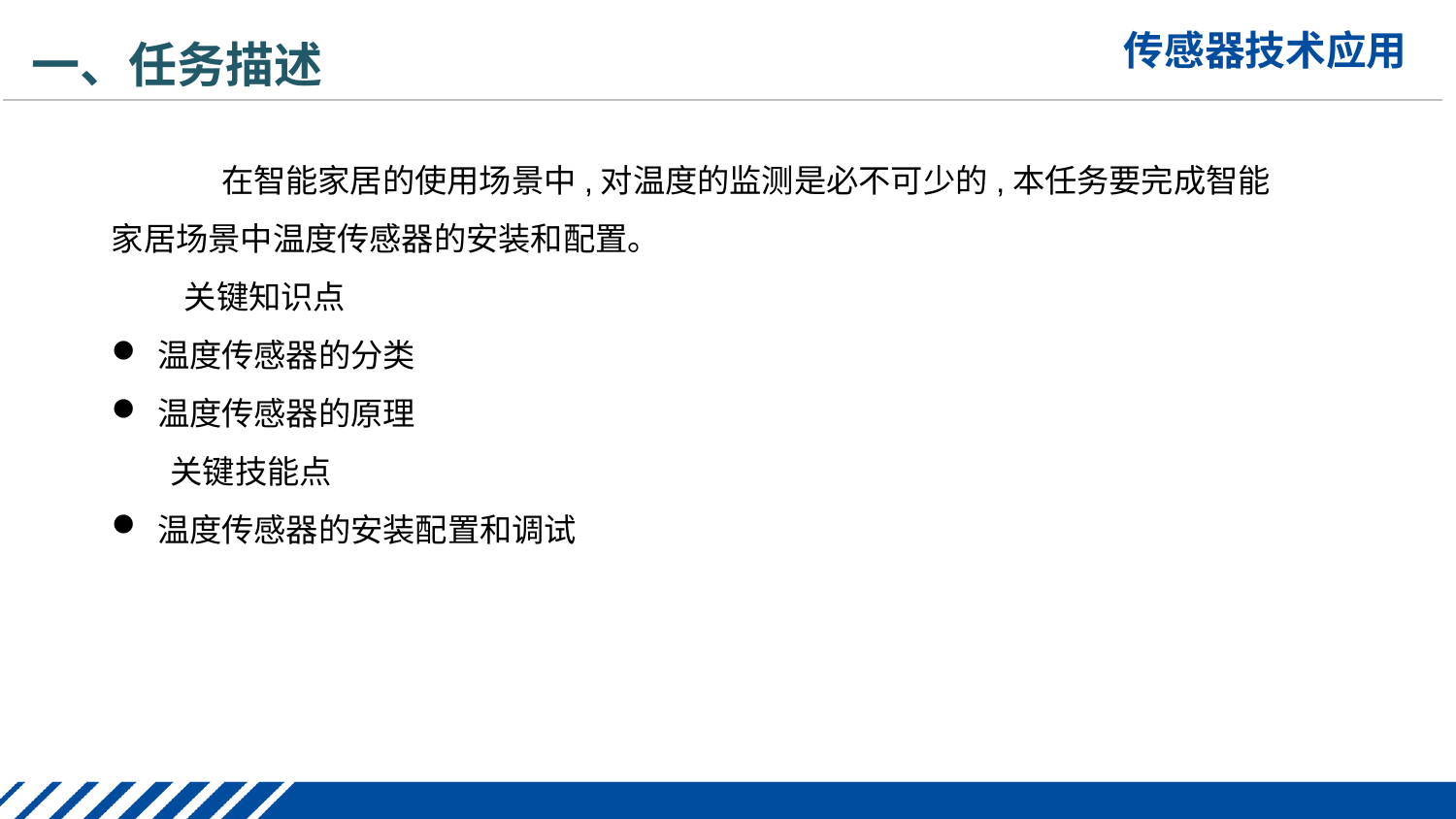

一、任务描述
    在智能家居的使用场景中,对温度的监测是必不可少的,本任务要完成智能家居场景中温度传感器的安装和配置。
关键知识点
温度传感器的分类
温度传感器的原理
       关键技能点
温度传感器的安装配置和调试